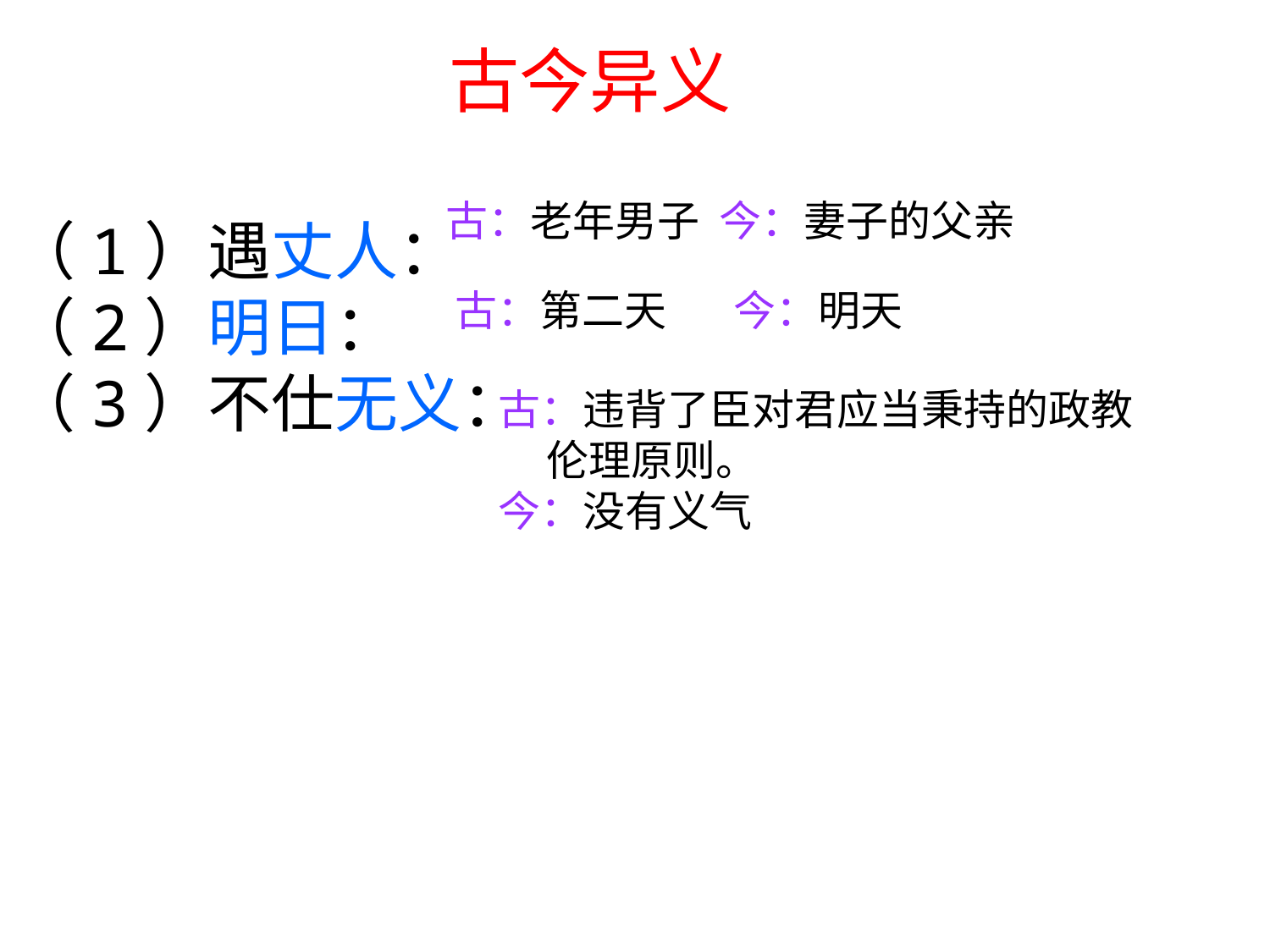

古今异义
（1）遇丈人：
（2）明日：
（3）不仕无义：
古：老年男子  今：妻子的父亲
古：第二天       今：明天
古：违背了臣对君应当秉持的政教伦理原则。
今：没有义气